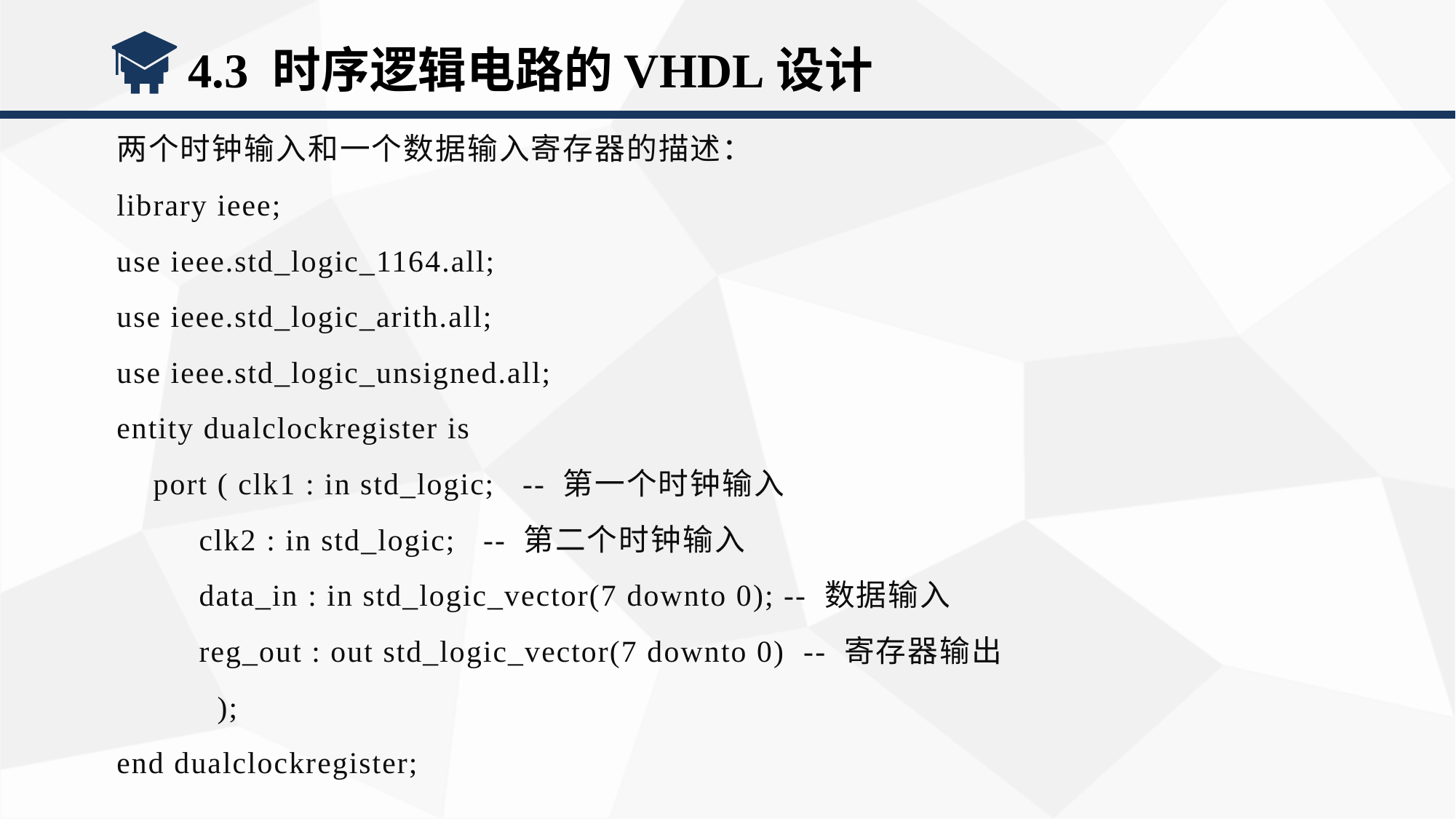

4.3 时序逻辑电路的VHDL设计

两个时钟输入和一个数据输入寄存器的描述：
library ieee;
use ieee.std_logic_1164.all;
use ieee.std_logic_arith.all;
use ieee.std_logic_unsigned.all;
entity dualclockregister is
    port ( clk1 : in std_logic;   -- 第一个时钟输入
         clk2 : in std_logic;   -- 第二个时钟输入
         data_in : in std_logic_vector(7 downto 0); -- 数据输入
         reg_out : out std_logic_vector(7 downto 0)  -- 寄存器输出
           );
end dualclockregister;